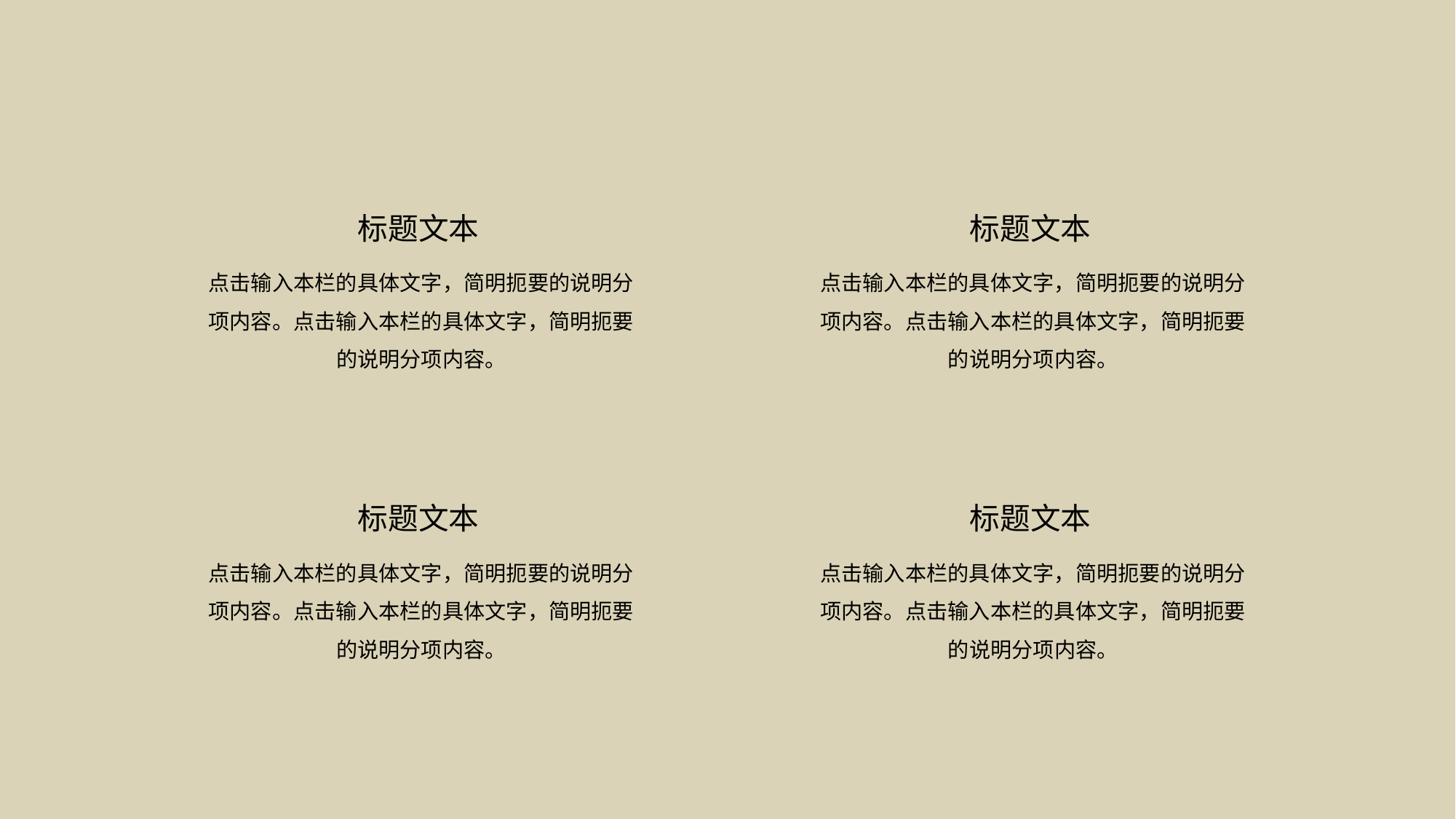

标题文本
点击输入本栏的具体文字，简明扼要的说明分项内容。点击输入本栏的具体文字，简明扼要的说明分项内容。

标题文本
点击输入本栏的具体文字，简明扼要的说明分项内容。点击输入本栏的具体文字，简明扼要的说明分项内容。

标题文本
点击输入本栏的具体文字，简明扼要的说明分项内容。点击输入本栏的具体文字，简明扼要的说明分项内容。

标题文本
点击输入本栏的具体文字，简明扼要的说明分项内容。点击输入本栏的具体文字，简明扼要的说明分项内容。